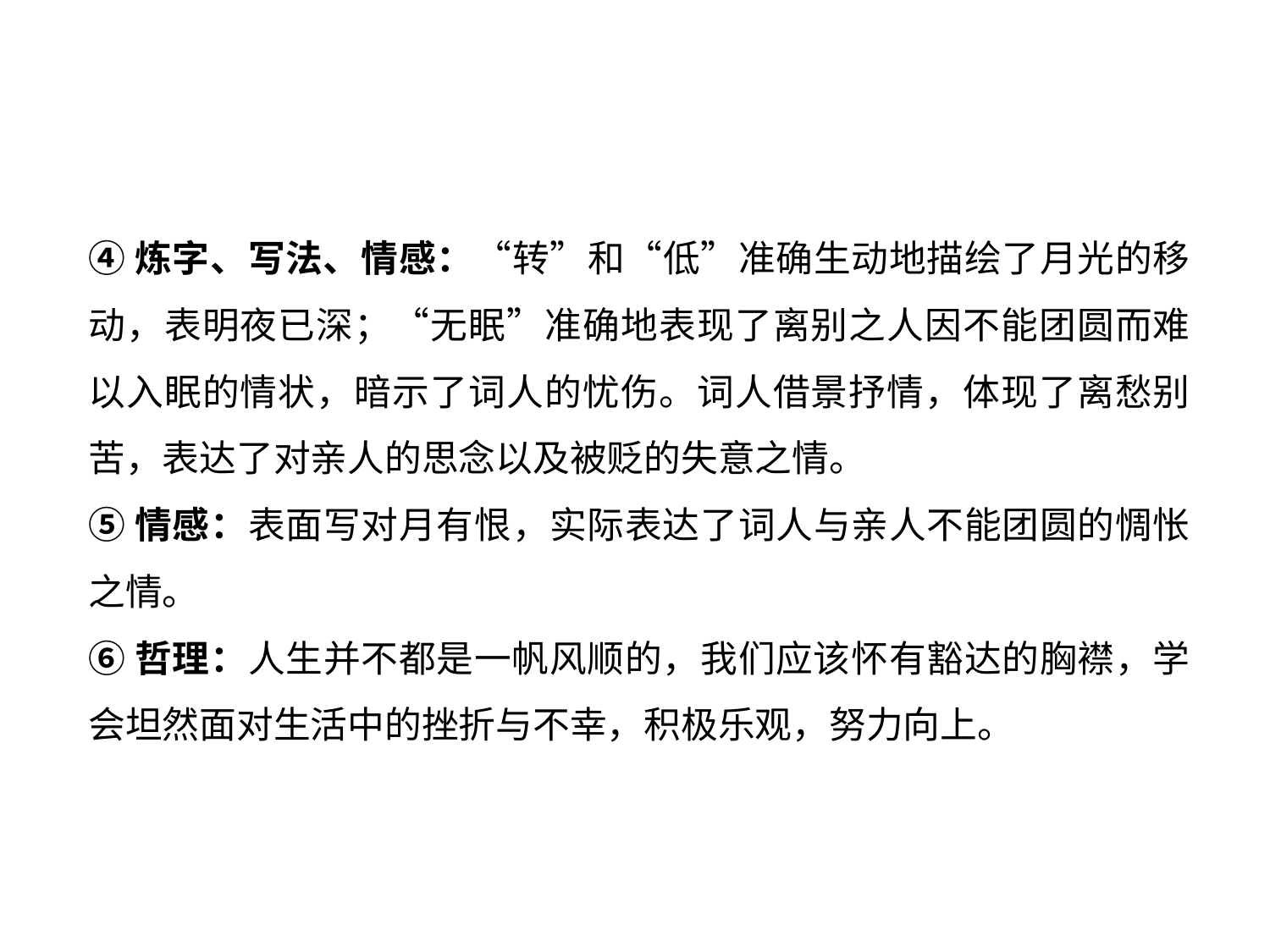

④炼字、写法、情感：“转”和“低”准确生动地描绘了月光的移动，表明夜已深；“无眠”准确地表现了离别之人因不能团圆而难以入眠的情状，暗示了词人的忧伤。词人借景抒情，体现了离愁别苦，表达了对亲人的思念以及被贬的失意之情。
⑤情感：表面写对月有恨，实际表达了词人与亲人不能团圆的惆怅之情。
⑥哲理：人生并不都是一帆风顺的，我们应该怀有豁达的胸襟，学会坦然面对生活中的挫折与不幸，积极乐观，努力向上。